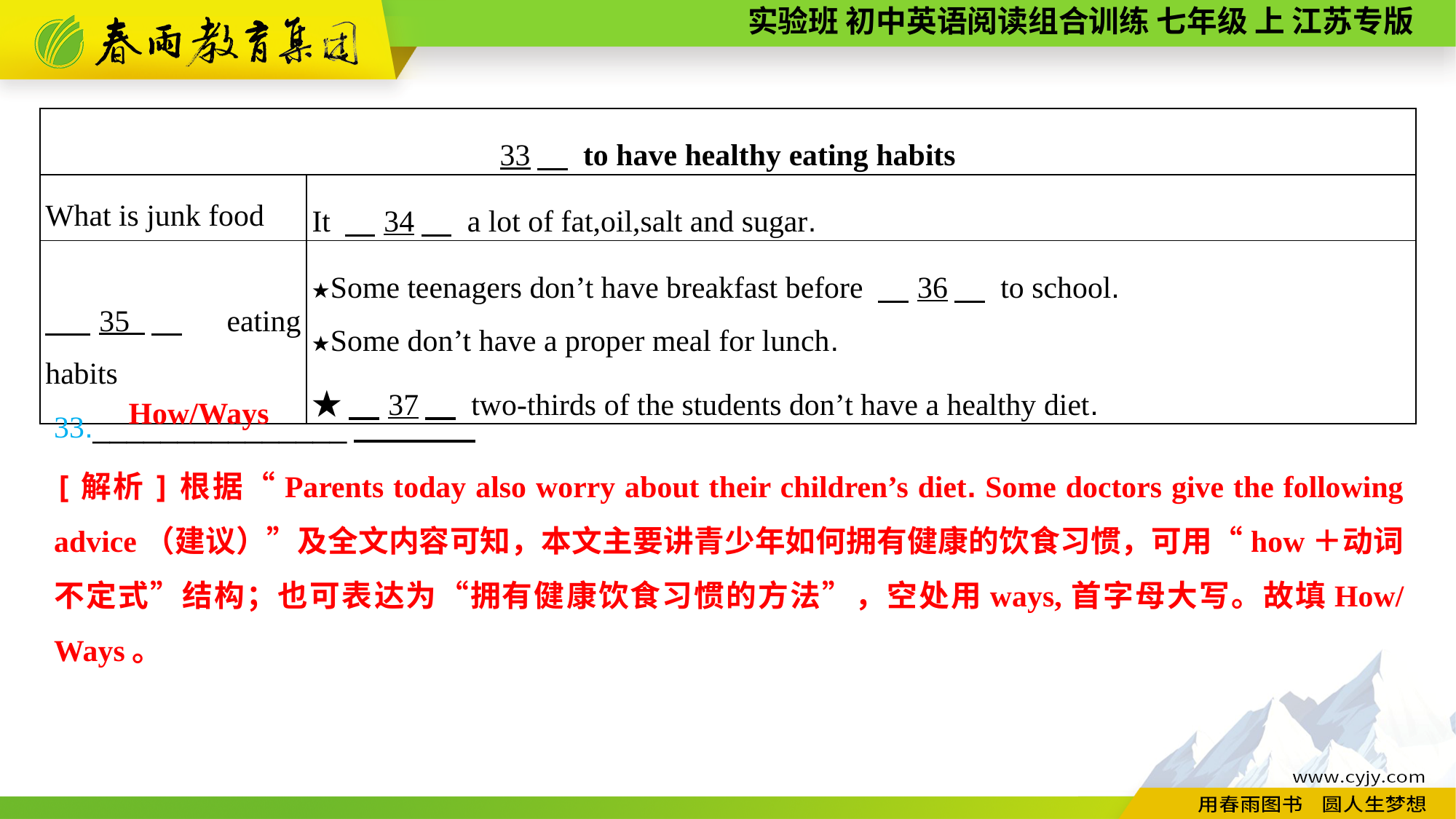

| 33　 to have healthy eating habits |  |
| --- | --- |
| What is junk food | It 　34　 a lot of fat,oil,salt and sugar. |
| 35　 eating habits | ★Some teenagers don’t have breakfast before 　36　 to school. ★Some don’t have a proper meal for lunch. ★　37　 two-thirds of the students don’t have a healthy diet. |
33._______________
How/Ways
[解析]根据“Parents today also worry about their children’s diet. Some doctors give the following advice（建议）”及全文内容可知，本文主要讲青少年如何拥有健康的饮食习惯，可用“how＋动词不定式”结构；也可表达为“拥有健康饮食习惯的方法”，空处用ways,首字母大写。故填How/Ways。